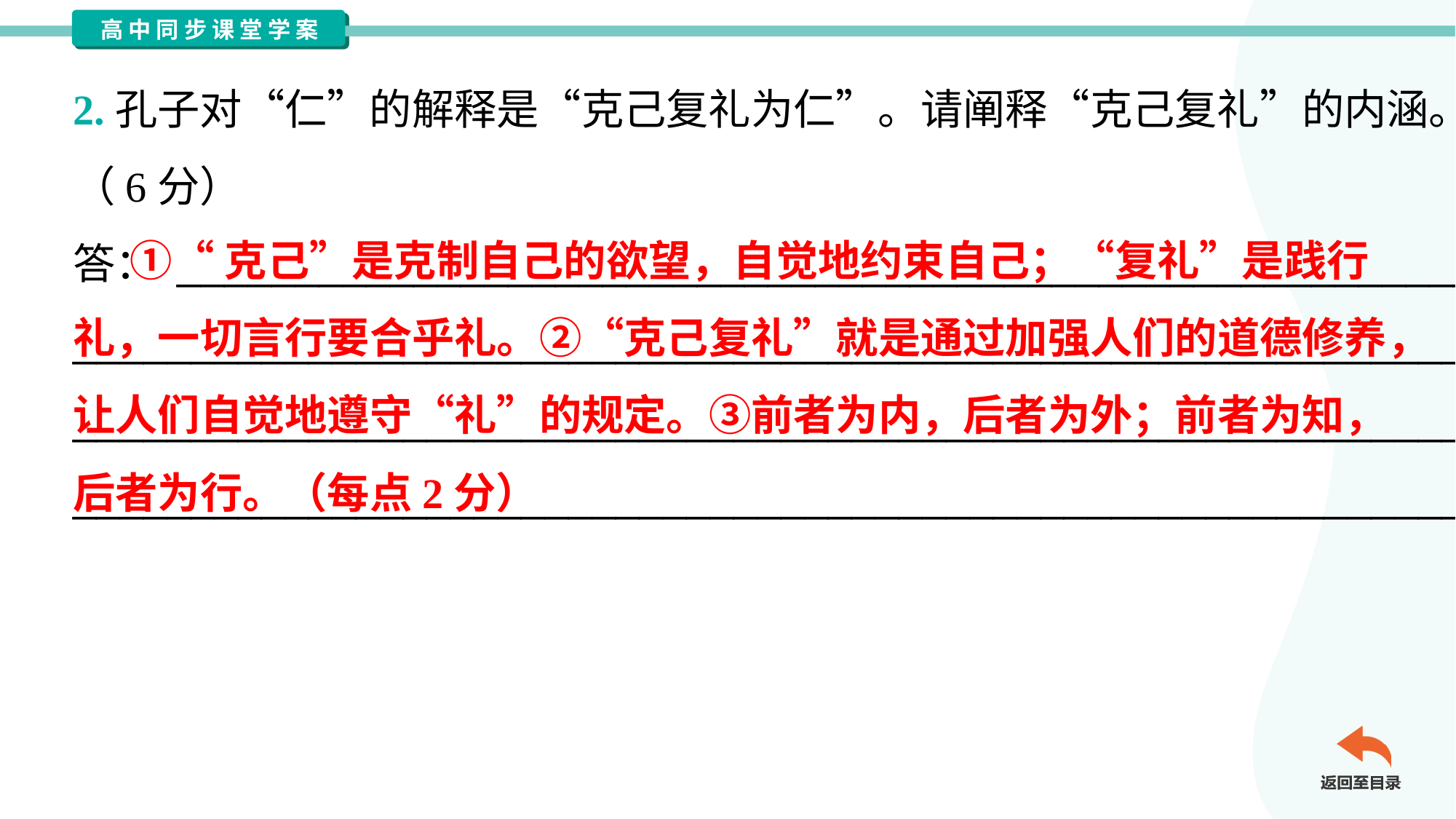

2.孔子对“仁”的解释是“克己复礼为仁”。请阐释“克己复礼”的内涵。
（6分）
答： ________________________________________________________
_____________________________________________________________
_____________________________________________________________
_____________________________________________________________
      ①“克己”是克制自己的欲望，自觉地约束自己；“复礼”是践行
礼，一切言行要合乎礼。②“克己复礼”就是通过加强人们的道德修养，
让人们自觉地遵守“礼”的规定。③前者为内，后者为外；前者为知，
后者为行。（每点2分）